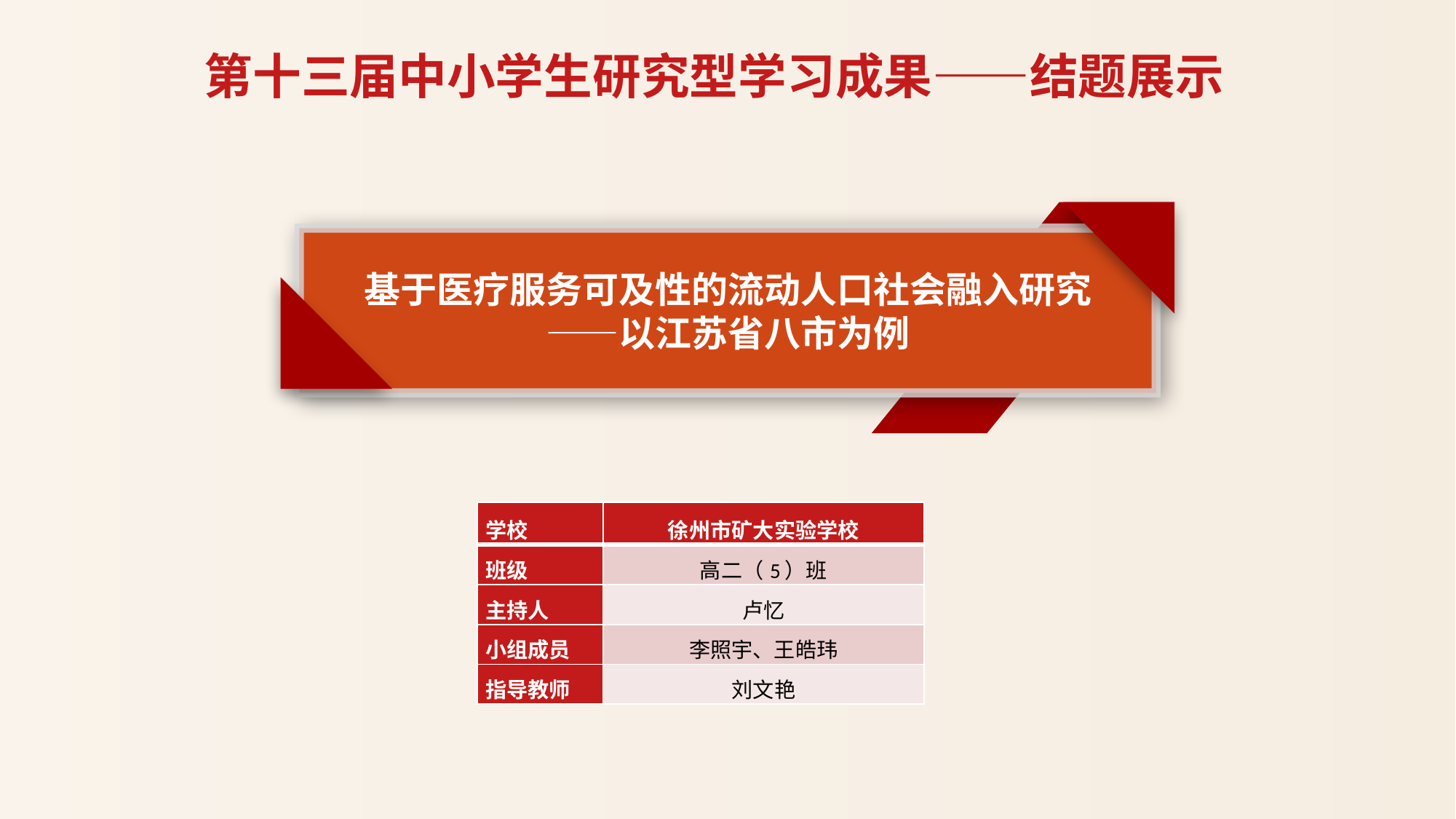

第十三届中小学生研究型学习成果——结题展示

基于医疗服务可及性的流动人口社会融入研究
——以江苏省八市为例

| 学校 | 徐州市矿大实验学校 |
| --- | --- |
| 班级 | 高二（5）班 |
| 主持人 | 卢忆 |
| 小组成员 | 李照宇、王皓玮 |
| 指导教师 | 刘文艳 |